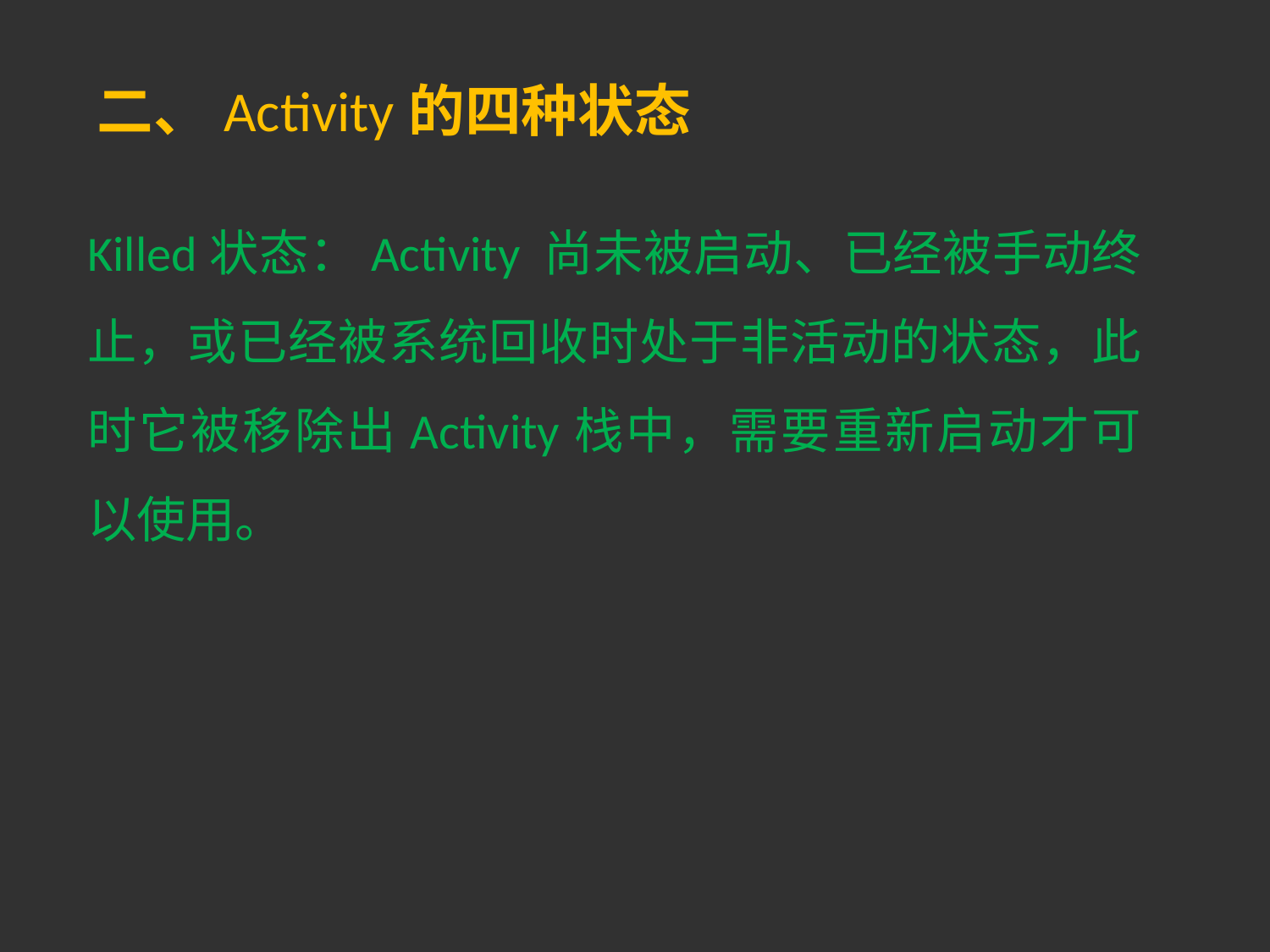

# 二、Activity的四种状态
Killed状态：Activity 尚未被启动、已经被手动终止，或已经被系统回收时处于非活动的状态，此时它被移除出Activity栈中，需要重新启动才可以使用。